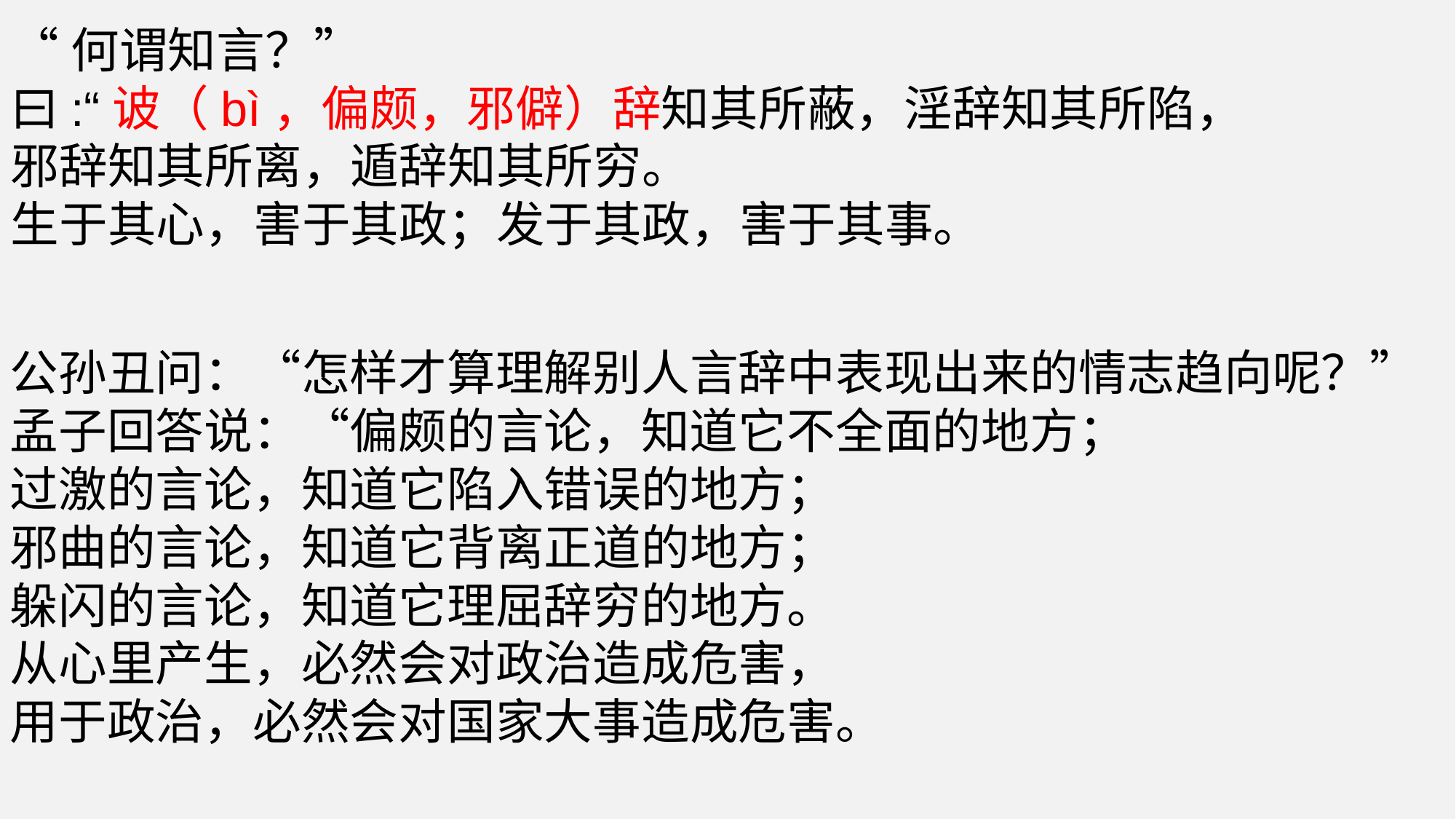

“何谓知言？”
曰:“诐（bì，偏颇，邪僻）辞知其所蔽，淫辞知其所陷，
邪辞知其所离，遁辞知其所穷。
生于其心，害于其政；发于其政，害于其事。
公孙丑问：“怎样才算理解别人言辞中表现出来的情志趋向呢？”
孟子回答说：“偏颇的言论，知道它不全面的地方；
过激的言论，知道它陷入错误的地方；
邪曲的言论，知道它背离正道的地方；
躲闪的言论，知道它理屈辞穷的地方。
从心里产生，必然会对政治造成危害，
用于政治，必然会对国家大事造成危害。